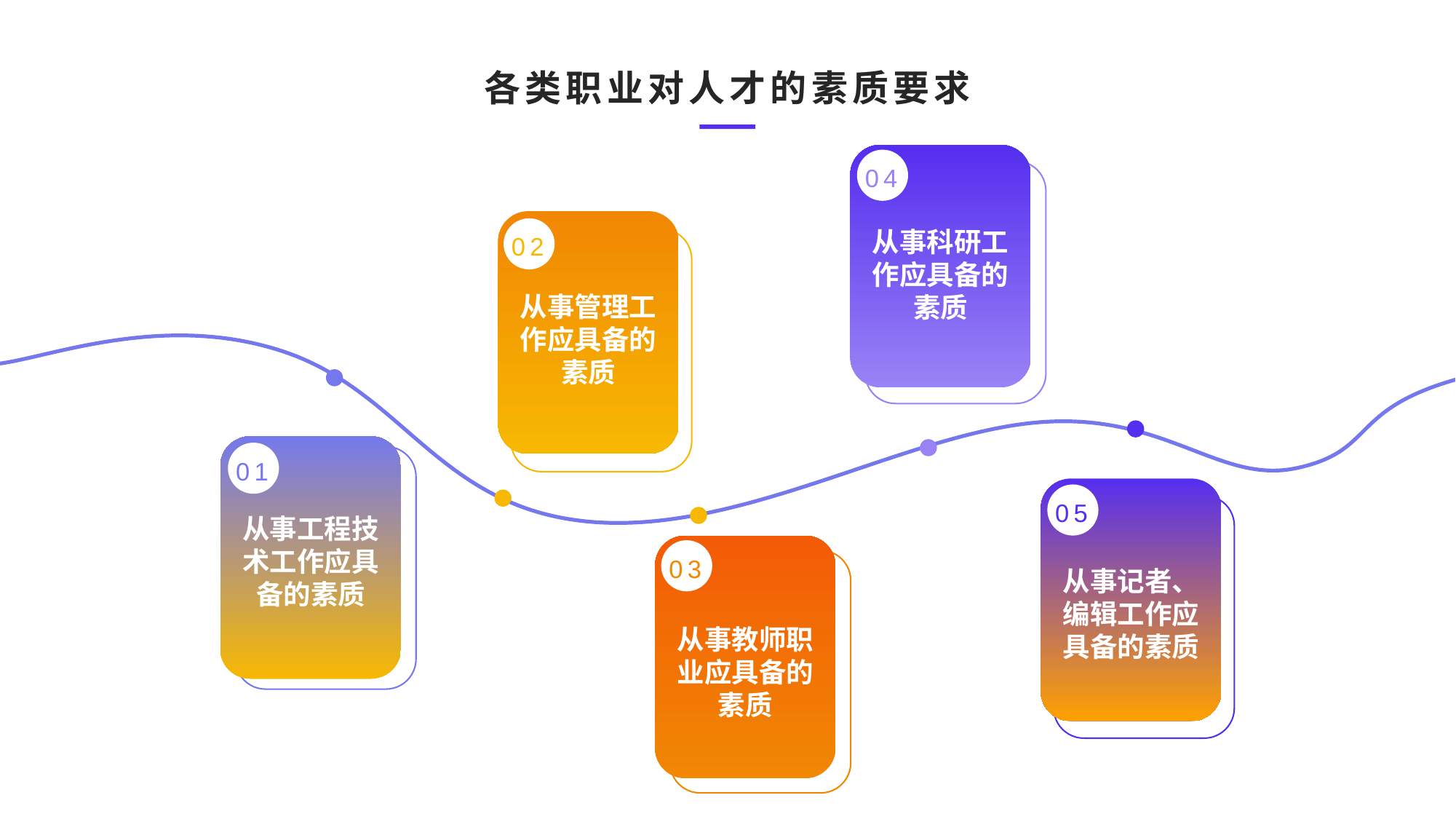

各类职业对人才的素质要求

04

从事科研工作应具备的素质
02

从事管理工作应具备的素质

01

05

从事工程技术工作应具备的素质

03

从事记者、编辑工作应具备的素质
从事教师职业应具备的素质